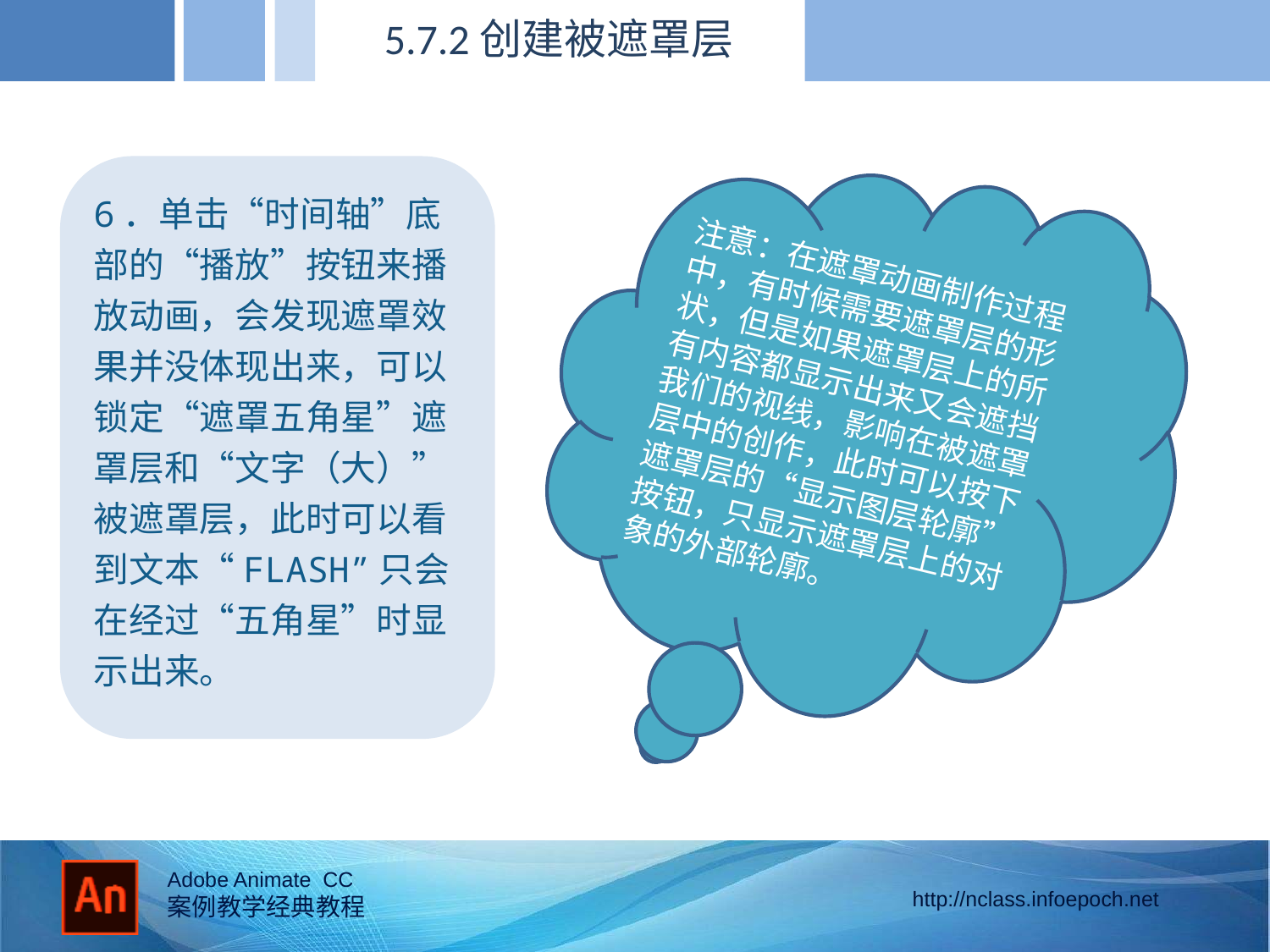

5.7.2创建被遮罩层
6．单击“时间轴”底部的“播放”按钮来播放动画，会发现遮罩效果并没体现出来，可以锁定“遮罩五角星”遮罩层和“文字（大）”被遮罩层，此时可以看到文本“FLASH”只会在经过“五角星”时显示出来。
注意：在遮罩动画制作过程中，有时候需要遮罩层的形状，但是如果遮罩层上的所有内容都显示出来又会遮挡我们的视线，影响在被遮罩层中的创作，此时可以按下遮罩层的“显示图层轮廓”按钮，只显示遮罩层上的对象的外部轮廓。